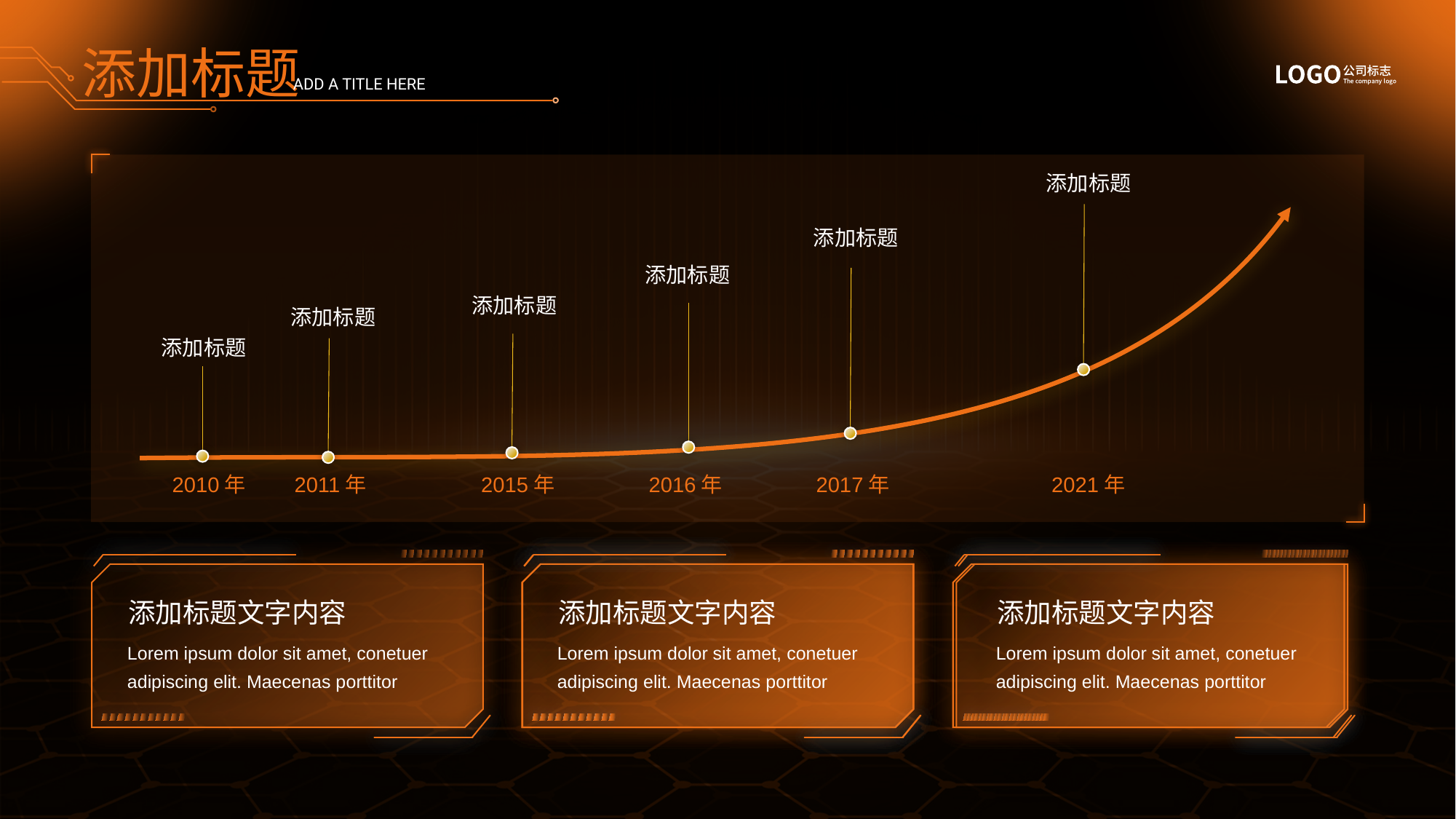

# 添加标题
ADD A TITLE HERE

添加标题

添加标题
添加标题

添加标题
添加标题

添加标题

2010年
2011年
2015年
2016年
2017年
2021年

添加标题文字内容
添加标题文字内容
添加标题文字内容
Lorem ipsum dolor sit amet, conetuer adipiscing elit. Maecenas porttitor
Lorem ipsum dolor sit amet, conetuer adipiscing elit. Maecenas porttitor
Lorem ipsum dolor sit amet, conetuer adipiscing elit. Maecenas porttitor